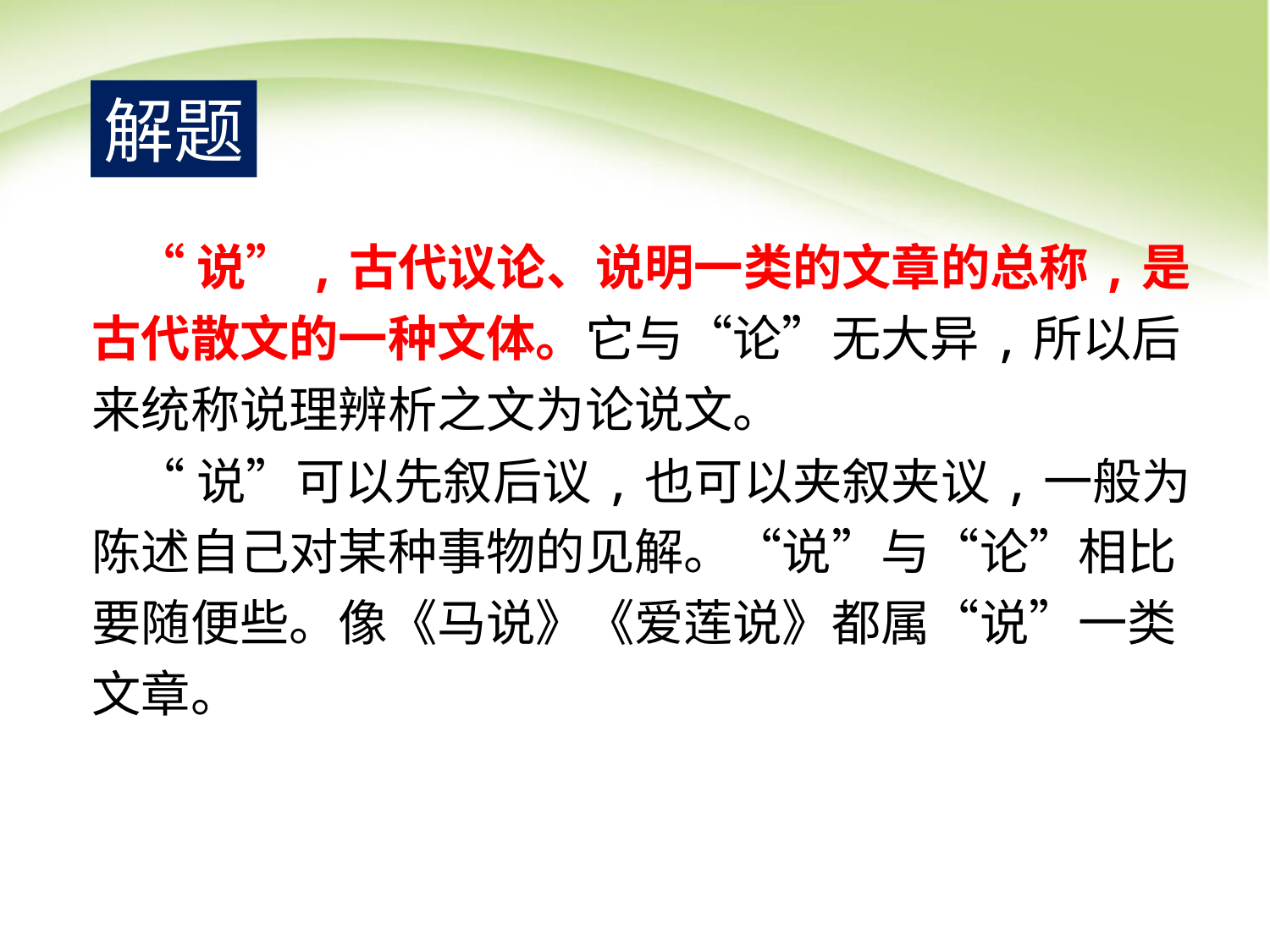

解题
    “说”,古代议论、说明一类的文章的总称,是古代散文的一种文体。它与“论”无大异,所以后来统称说理辨析之文为论说文。
    “说”可以先叙后议,也可以夹叙夹议,一般为陈述自己对某种事物的见解。“说”与“论”相比要随便些。像《马说》《爱莲说》都属“说”一类文章。